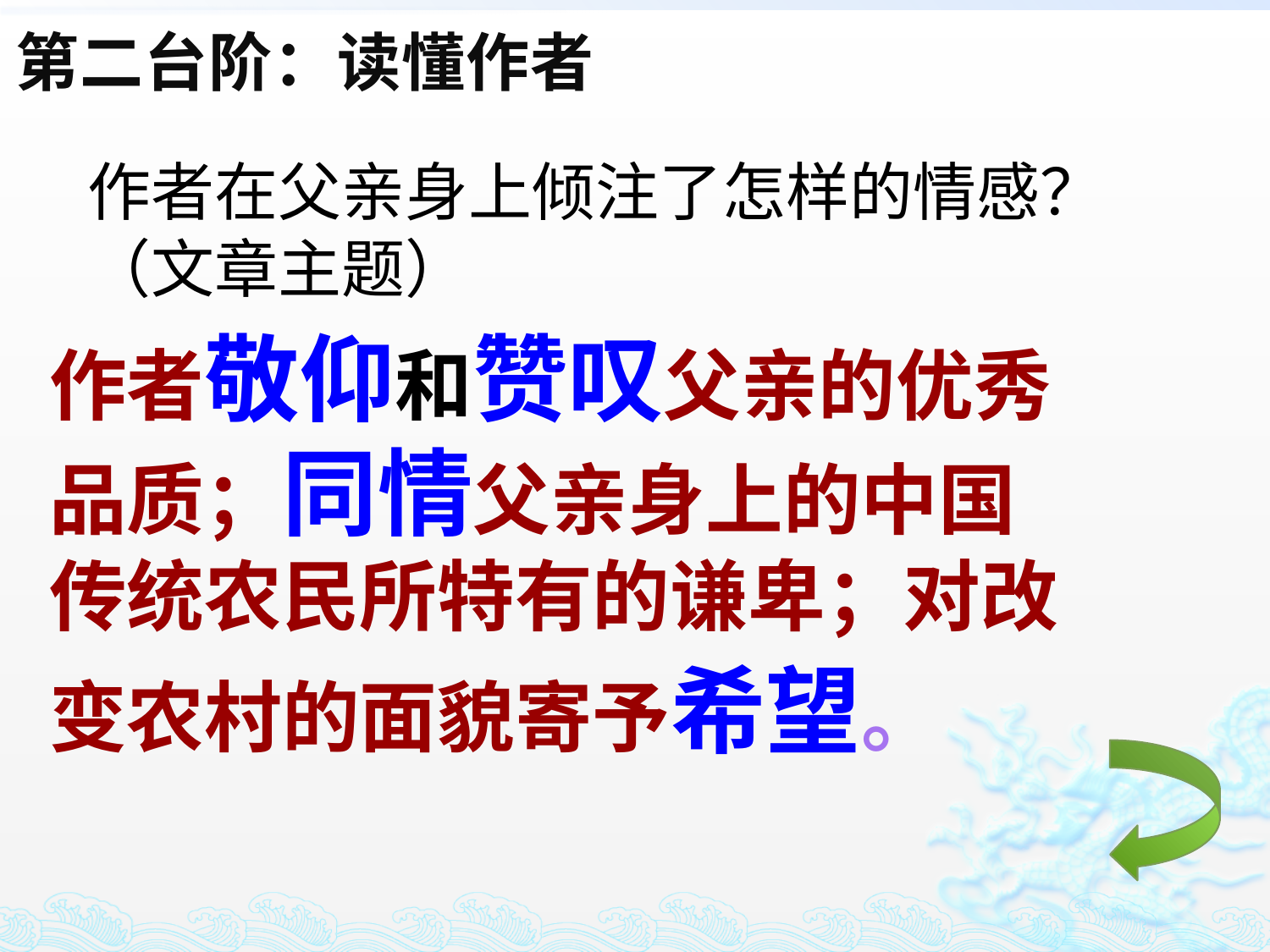

第二台阶：读懂作者
作者在父亲身上倾注了怎样的情感？（文章主题）
作者敬仰和赞叹父亲的优秀品质；同情父亲身上的中国传统农民所特有的谦卑；对改变农村的面貌寄予希望。